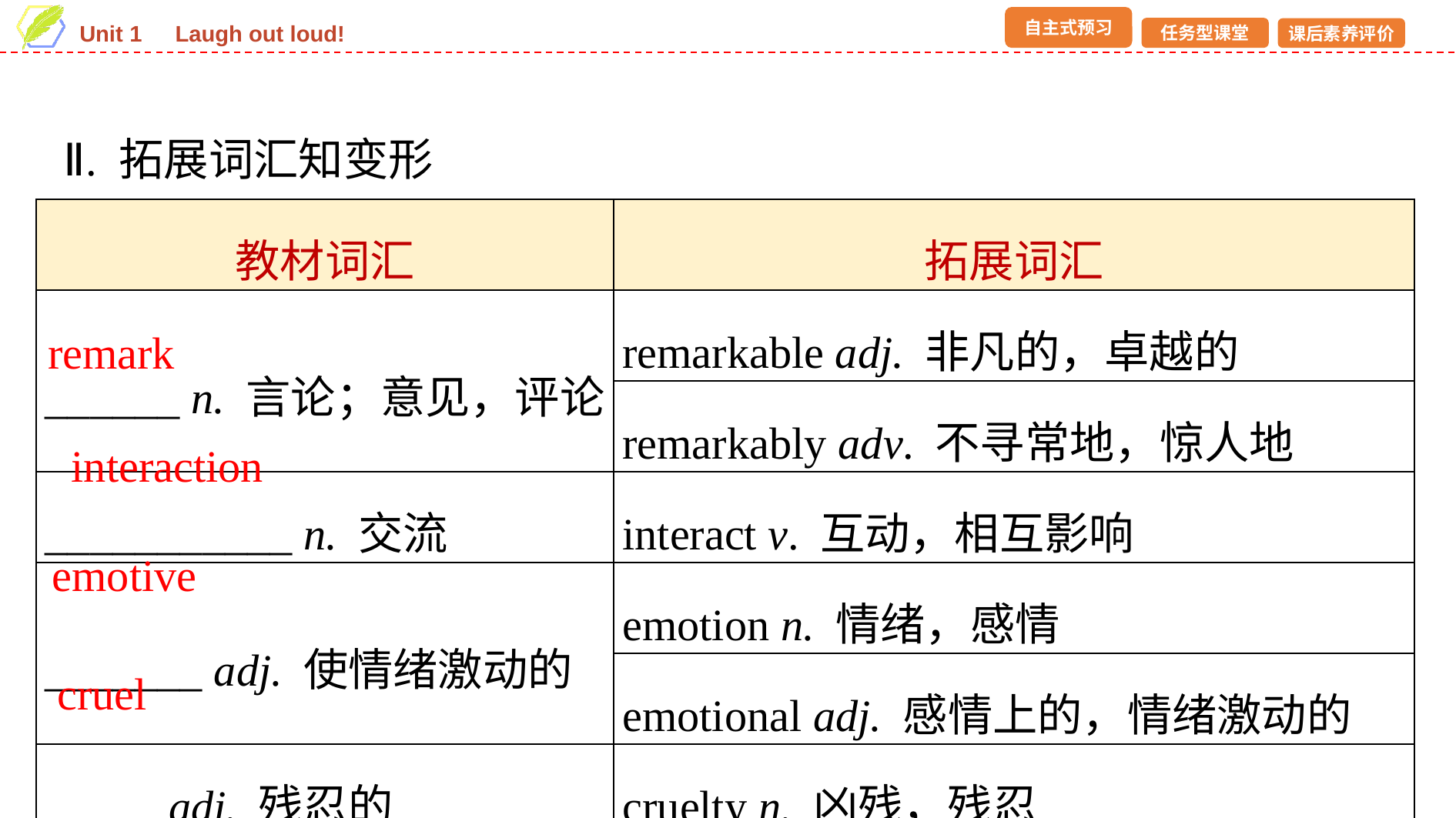

Ⅱ. 拓展词汇知变形
| 教材词汇 | 拓展词汇 |
| --- | --- |
| \_\_\_\_\_\_ n. 言论；意见，评论 | remarkable adj. 非凡的，卓越的 |
|  | remarkably adv. 不寻常地，惊人地 |
| \_\_\_\_\_\_\_\_\_\_\_ n. 交流 | interact v. 互动，相互影响 |
| \_\_\_\_\_\_\_ adj. 使情绪激动的 | emotion n. 情绪，感情 |
|  | emotional adj. 感情上的，情绪激动的 |
| \_\_\_\_\_ adj. 残忍的 | cruelty n. 凶残，残忍 |
remark
interaction
emotive
cruel